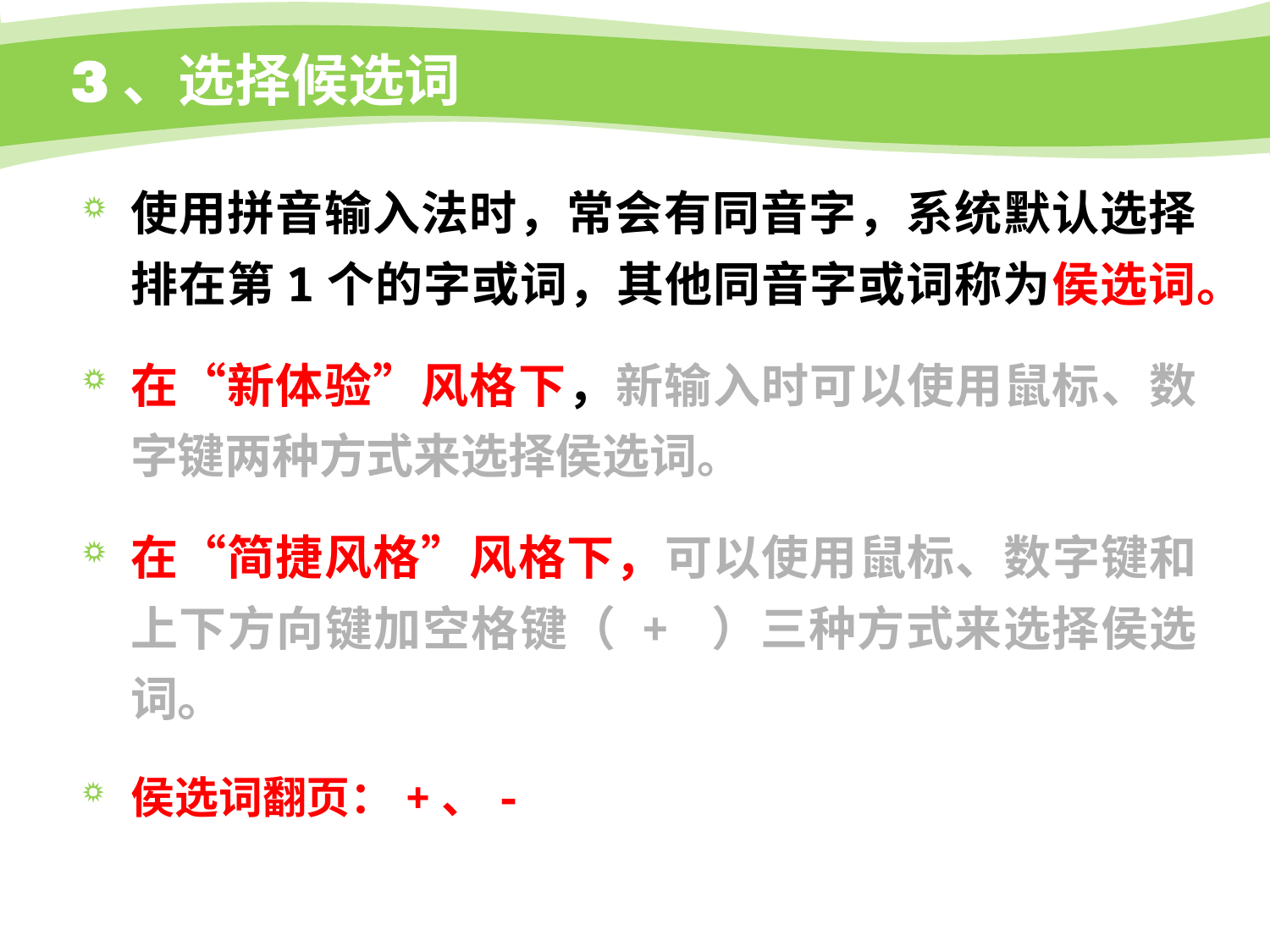

# 3、选择候选词
使用拼音输入法时，常会有同音字，系统默认选择排在第1个的字或词，其他同音字或词称为侯选词。
在“新体验”风格下，新输入时可以使用鼠标、数字键两种方式来选择侯选词。
在“简捷风格”风格下，可以使用鼠标、数字键和上下方向键加空格键（ + ）三种方式来选择侯选词。
侯选词翻页：+、-